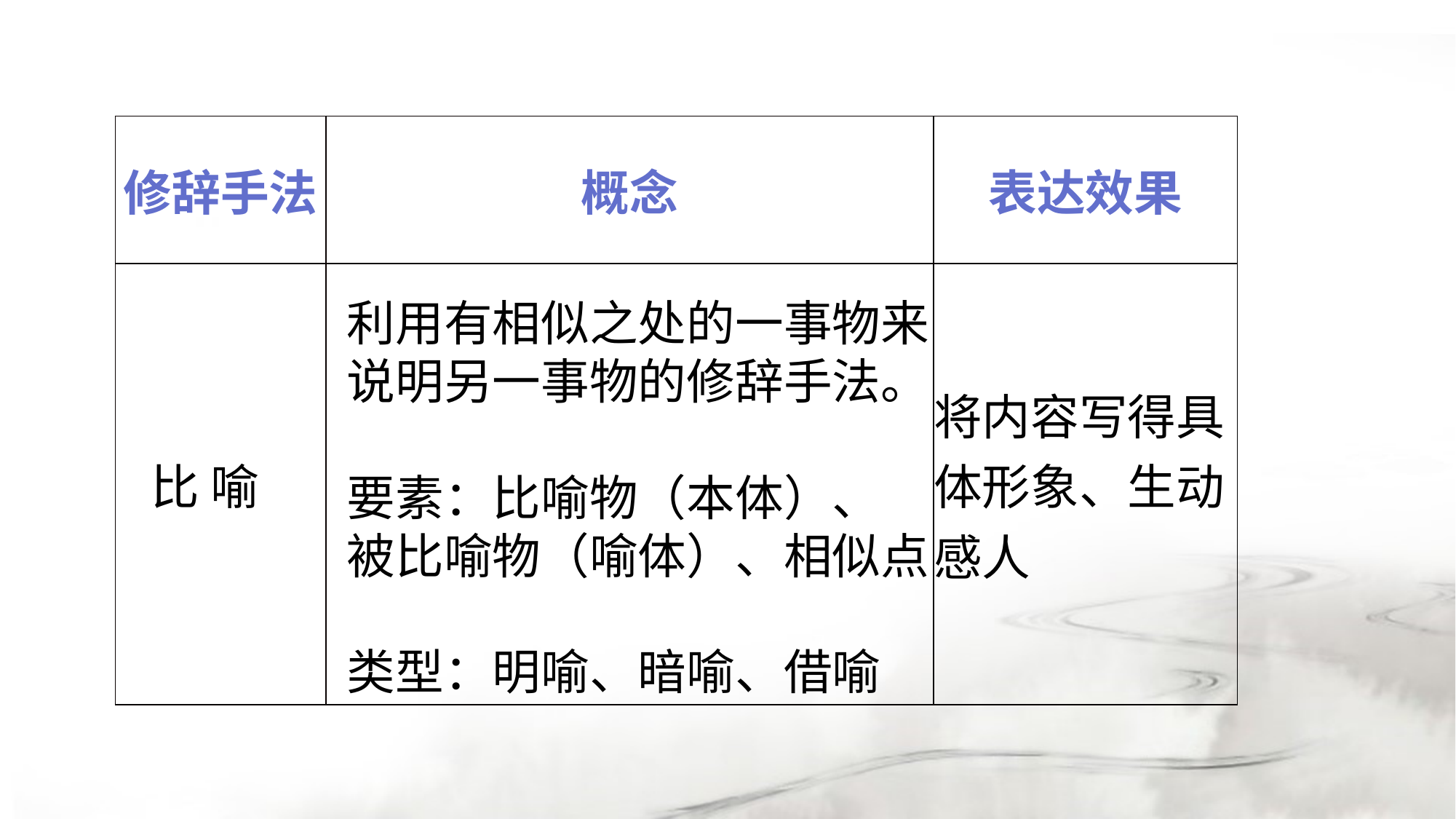

| 修辞手法 | 概念 | 表达效果 |
| --- | --- | --- |
| 比 喻 |  | 将内容写得具体形象、生动感人 |
利用有相似之处的一事物来
说明另一事物的修辞手法。

要素：比喻物（本体）、
被比喻物（喻体）、相似点

类型：明喻、暗喻、借喻